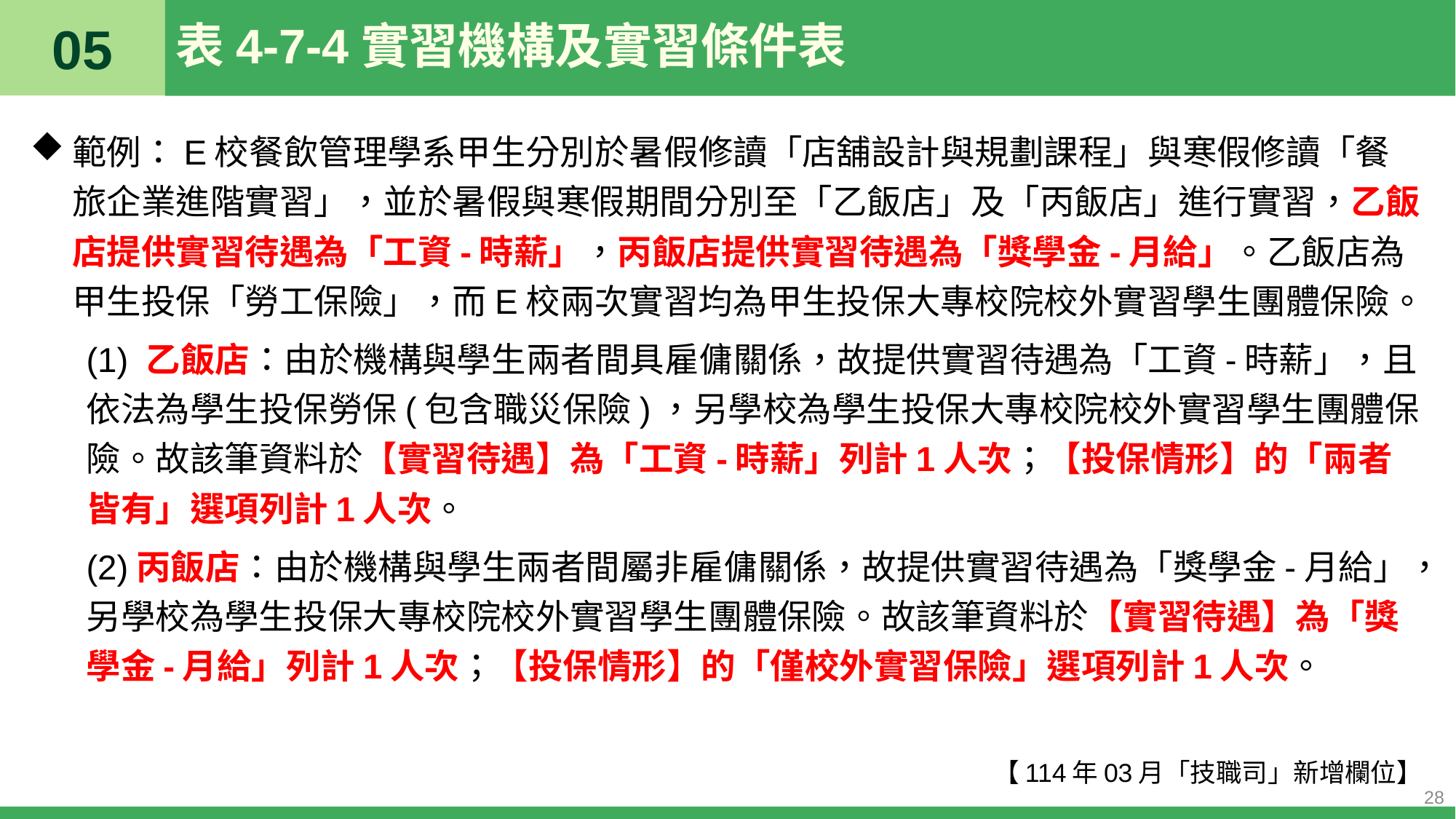

05
# 表4-7-4實習機構及實習條件表
範例：E校餐飲管理學系甲生分別於暑假修讀「店舖設計與規劃課程」與寒假修讀「餐旅企業進階實習」，並於暑假與寒假期間分別至「乙飯店」及「丙飯店」進行實習，乙飯店提供實習待遇為「工資-時薪」，丙飯店提供實習待遇為「獎學金-月給」。乙飯店為甲生投保「勞工保險」，而E校兩次實習均為甲生投保大專校院校外實習學生團體保險。
(1) 乙飯店：由於機構與學生兩者間具雇傭關係，故提供實習待遇為「工資-時薪」，且依法為學生投保勞保(包含職災保險)，另學校為學生投保大專校院校外實習學生團體保險。故該筆資料於【實習待遇】為「工資-時薪」列計1人次；【投保情形】的「兩者皆有」選項列計1人次。
(2)丙飯店：由於機構與學生兩者間屬非雇傭關係，故提供實習待遇為「獎學金-月給」，另學校為學生投保大專校院校外實習學生團體保險。故該筆資料於【實習待遇】為「獎學金-月給」列計1人次；【投保情形】的「僅校外實習保險」選項列計1人次。

【114年03月「技職司」新增欄位】
28